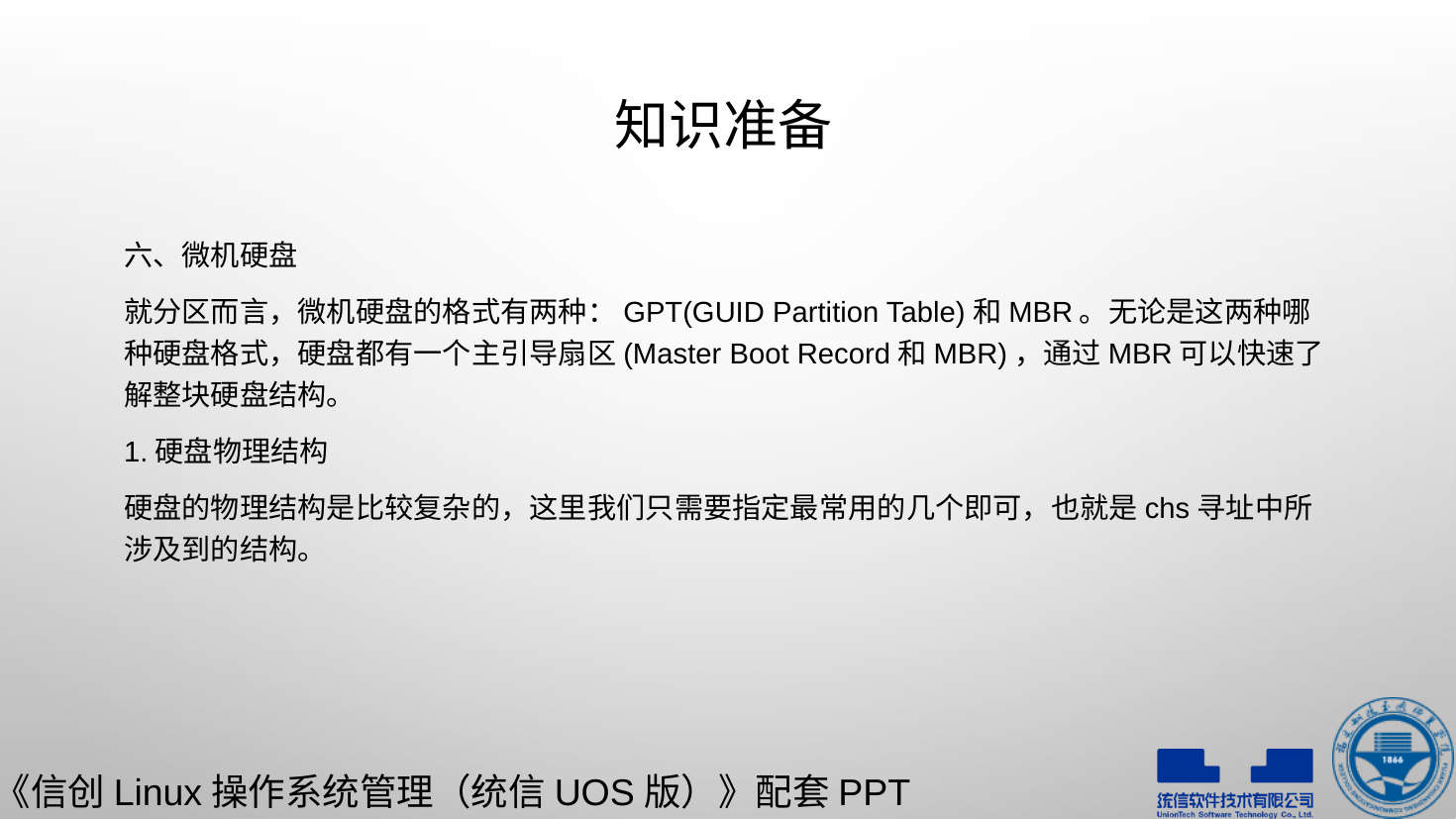

# 知识准备
六、微机硬盘
就分区而言，微机硬盘的格式有两种：GPT(GUID Partition Table)和MBR。无论是这两种哪种硬盘格式，硬盘都有一个主引导扇区(Master Boot Record和MBR)，通过MBR可以快速了解整块硬盘结构。
1.硬盘物理结构
硬盘的物理结构是比较复杂的，这里我们只需要指定最常用的几个即可，也就是chs寻址中所涉及到的结构。